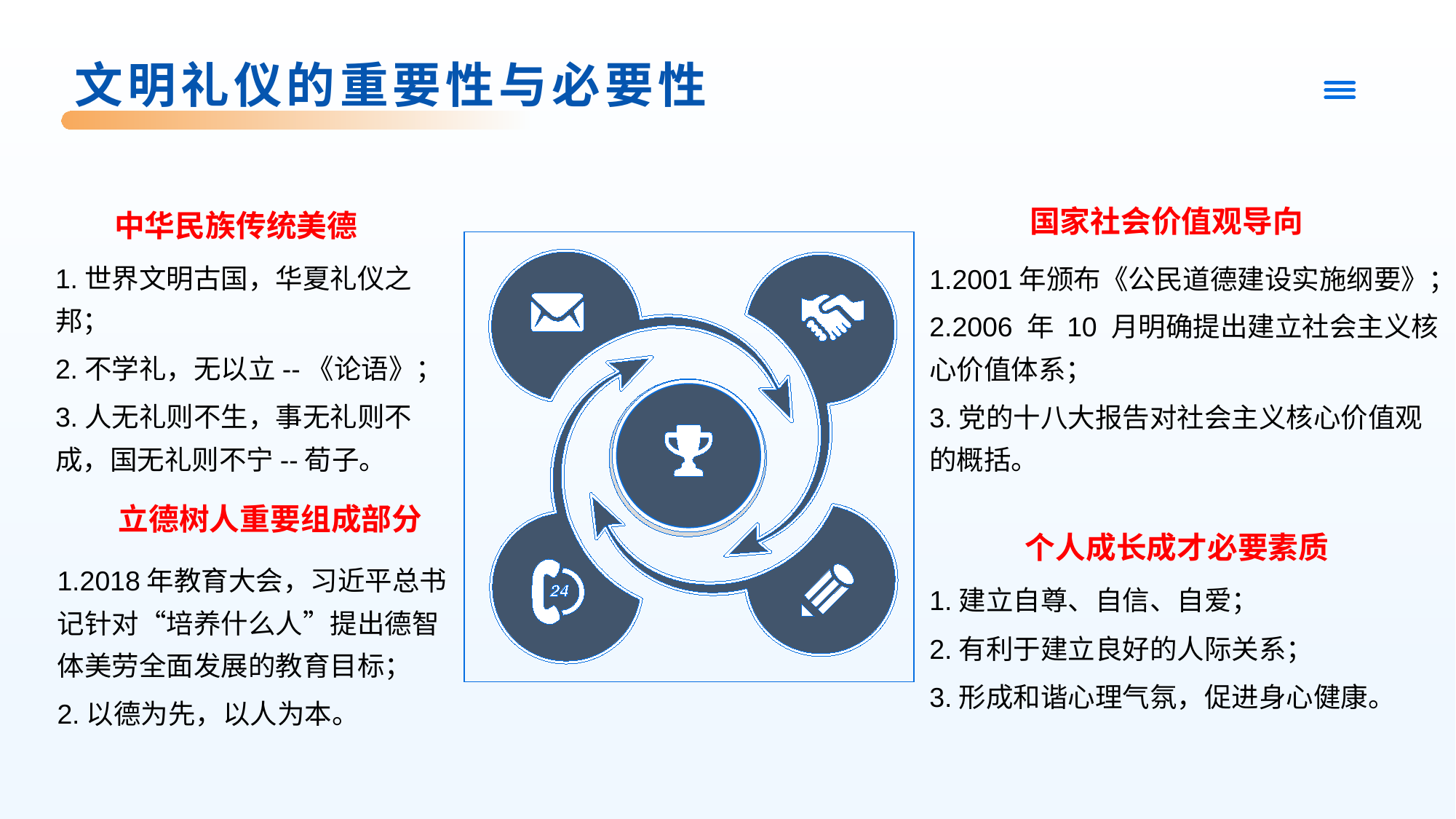

文明礼仪的重要性与必要性
国家社会价值观导向
1.2001年颁布《公民道德建设实施纲要》；
2.2006 年 10 月明确提出建立社会主义核心价值体系；
3.党的十八大报告对社会主义核心价值观的概括。
中华民族传统美德
1.世界文明古国，华夏礼仪之邦；
2.不学礼，无以立--《论语》；
3.人无礼则不生，事无礼则不成，国无礼则不宁--荀子。

立德树人重要组成部分
1.2018年教育大会，习近平总书记针对“培养什么人”提出德智体美劳全面发展的教育目标；
2.以德为先，以人为本。

个人成长成才必要素质
1.建立自尊、自信、自爱；
2.有利于建立良好的人际关系；
3.形成和谐心理气氛，促进身心健康。